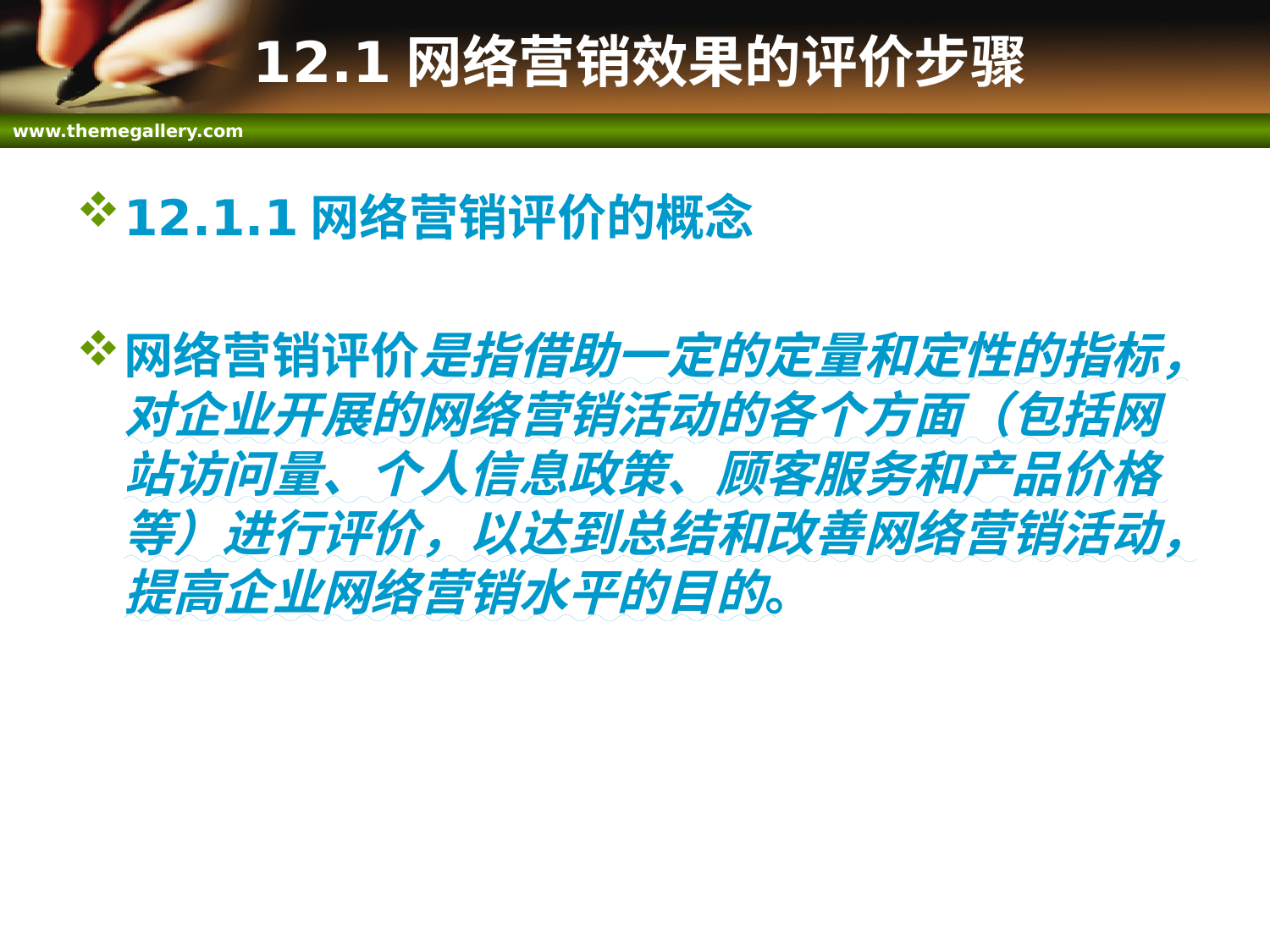

# 12.1网络营销效果的评价步骤
12.1.1网络营销评价的概念

网络营销评价是指借助一定的定量和定性的指标，对企业开展的网络营销活动的各个方面（包括网站访问量、个人信息政策、顾客服务和产品价格等）进行评价，以达到总结和改善网络营销活动，提高企业网络营销水平的目的。